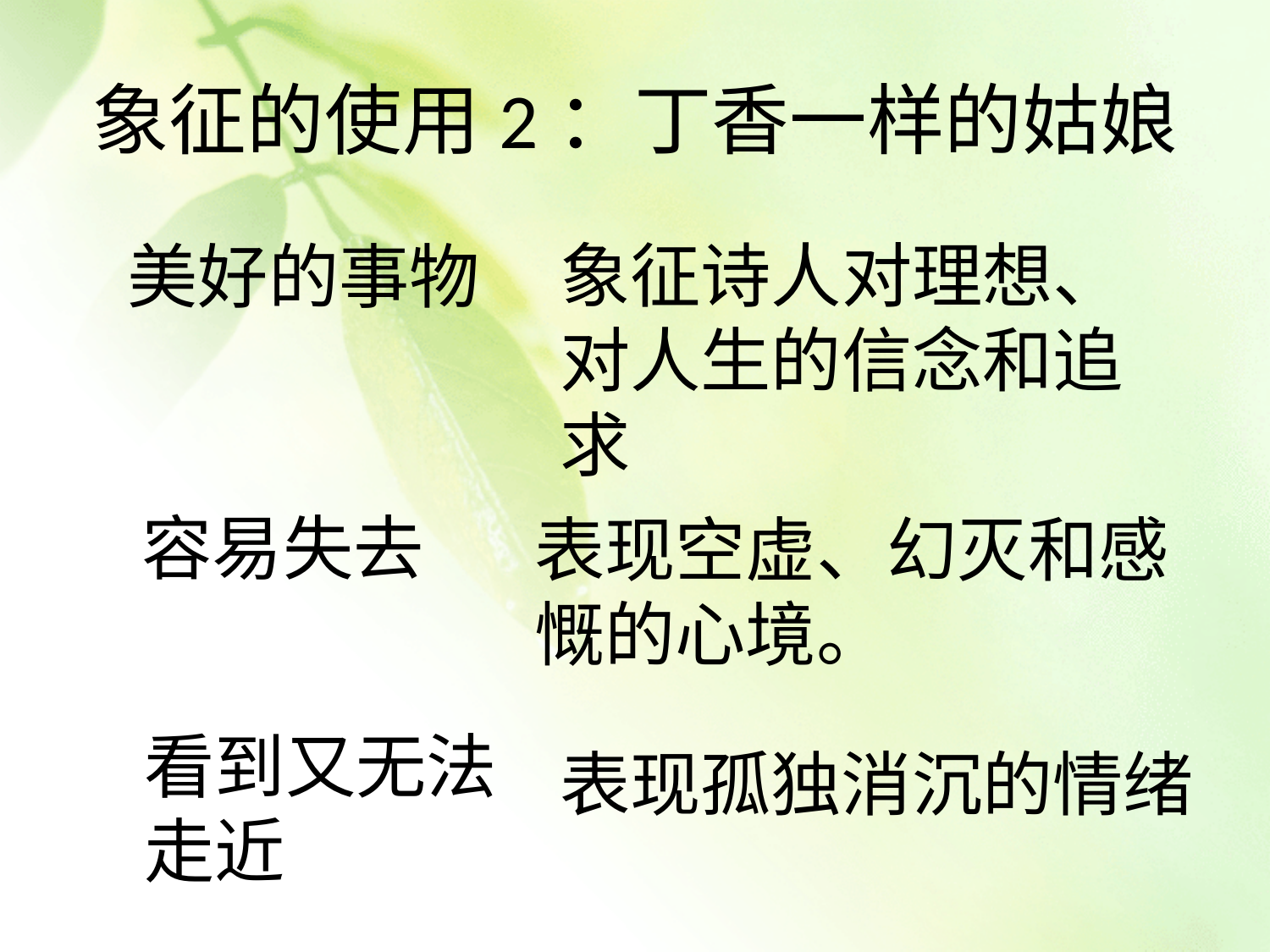

# 象征的使用2：丁香一样的姑娘
象征诗人对理想、对人生的信念和追求
美好的事物
容易失去
表现空虚、幻灭和感慨的心境。
看到又无法走近
表现孤独消沉的情绪